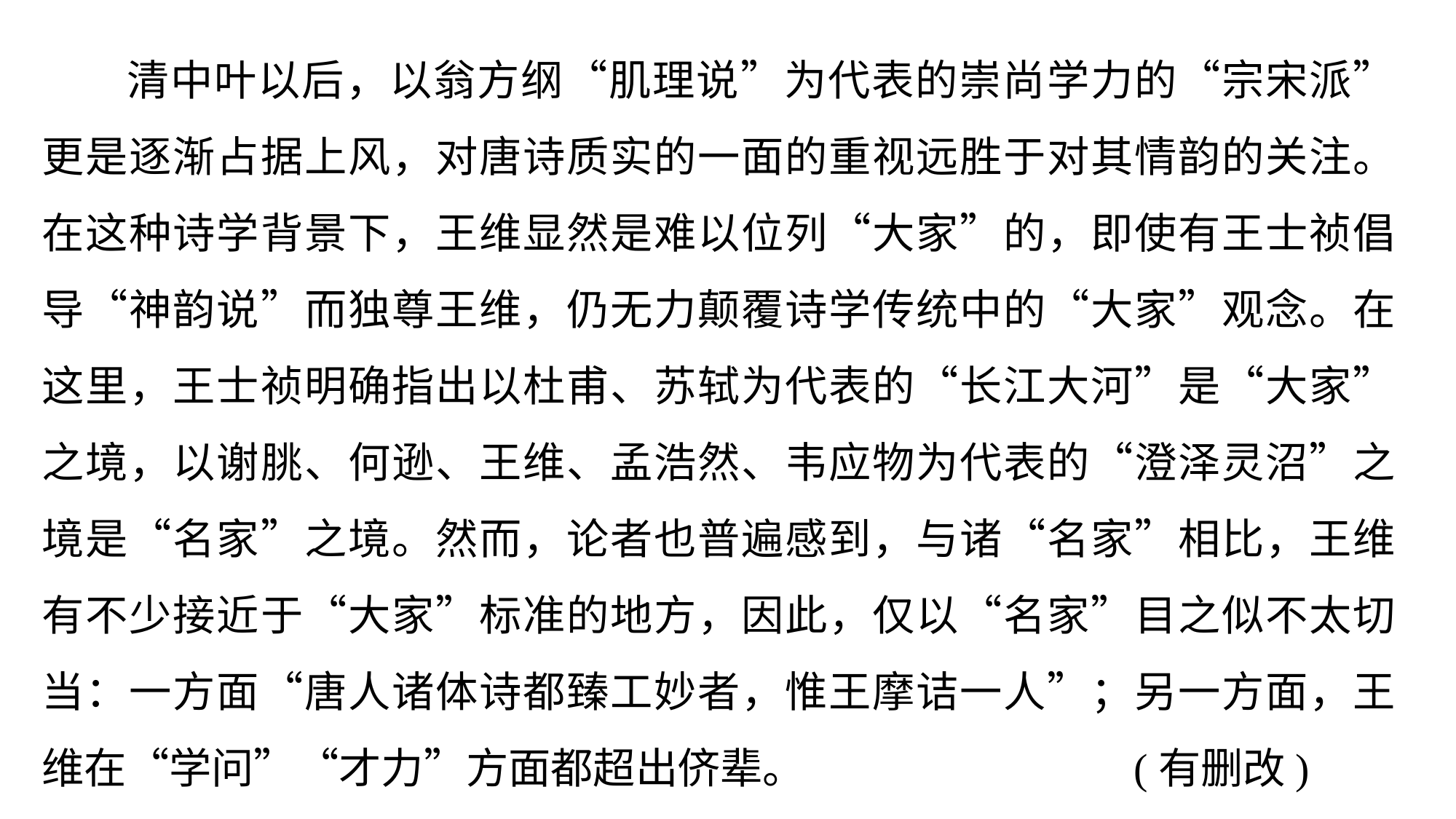

清中叶以后，以翁方纲“肌理说”为代表的崇尚学力的“宗宋派”更是逐渐占据上风，对唐诗质实的一面的重视远胜于对其情韵的关注。在这种诗学背景下，王维显然是难以位列“大家”的，即使有王士祯倡导“神韵说”而独尊王维，仍无力颠覆诗学传统中的“大家”观念。在这里，王士祯明确指出以杜甫、苏轼为代表的“长江大河”是“大家”之境，以谢朓、何逊、王维、孟浩然、韦应物为代表的“澄泽灵沼”之境是“名家”之境。然而，论者也普遍感到，与诸“名家”相比，王维有不少接近于“大家”标准的地方，因此，仅以“名家”目之似不太切当：一方面“唐人诸体诗都臻工妙者，惟王摩诘一人”；另一方面，王维在“学问”“才力”方面都超出侪辈。			      	(有删改)